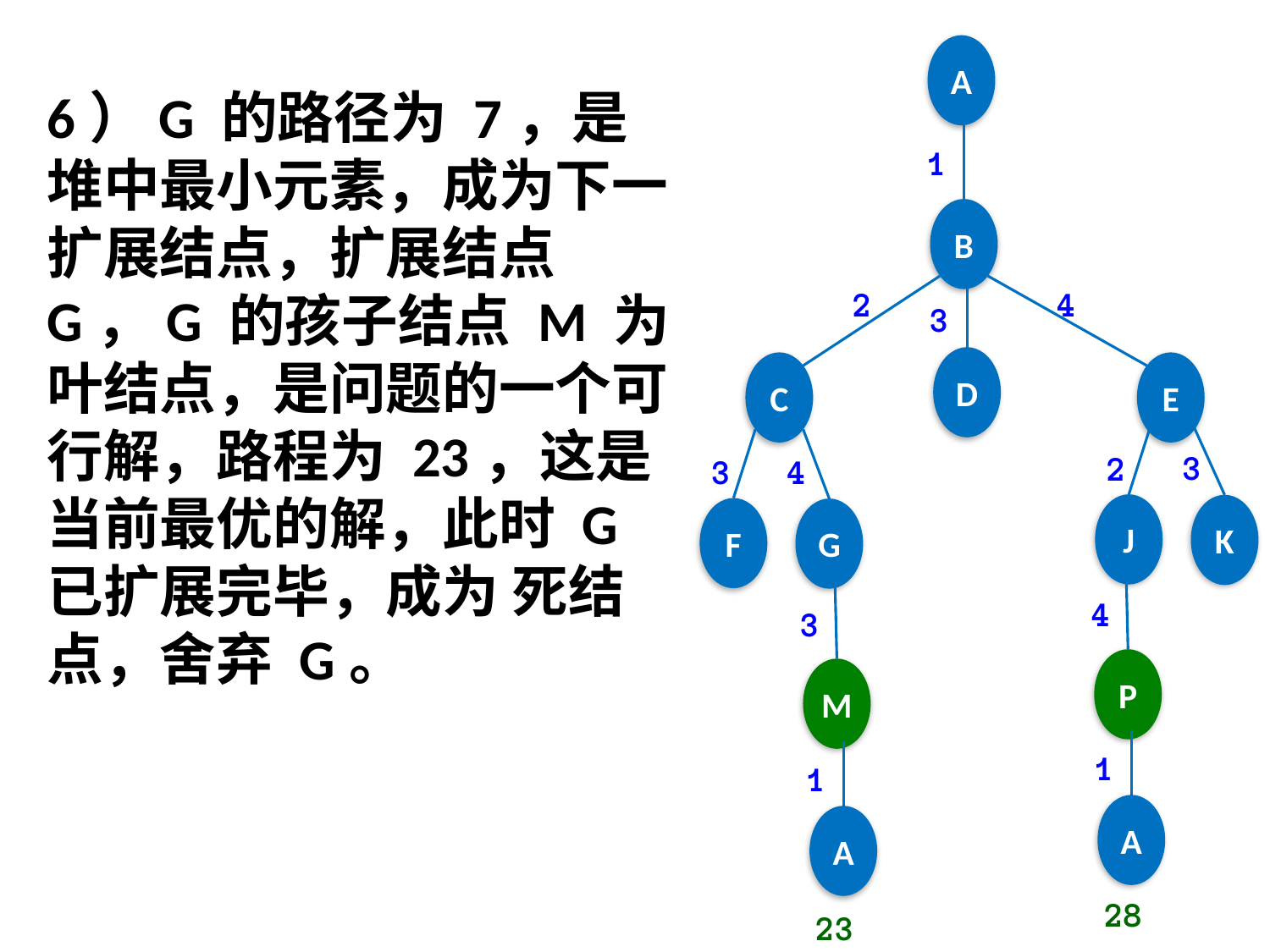

A
6）G 的路径为 7，是堆中最小元素，成为下一扩展结点，扩展结点 G，G 的孩子结点 M 为叶结点，是问题的一个可行解，路程为 23，这是当前最优的解，此时 G 已扩展完毕，成为 死结点，舍弃 G。
1
B
2
4
3
D
C
E
3
2
4
3
J
K
F
G
4
3
P
M
1
1
A
A
28
23